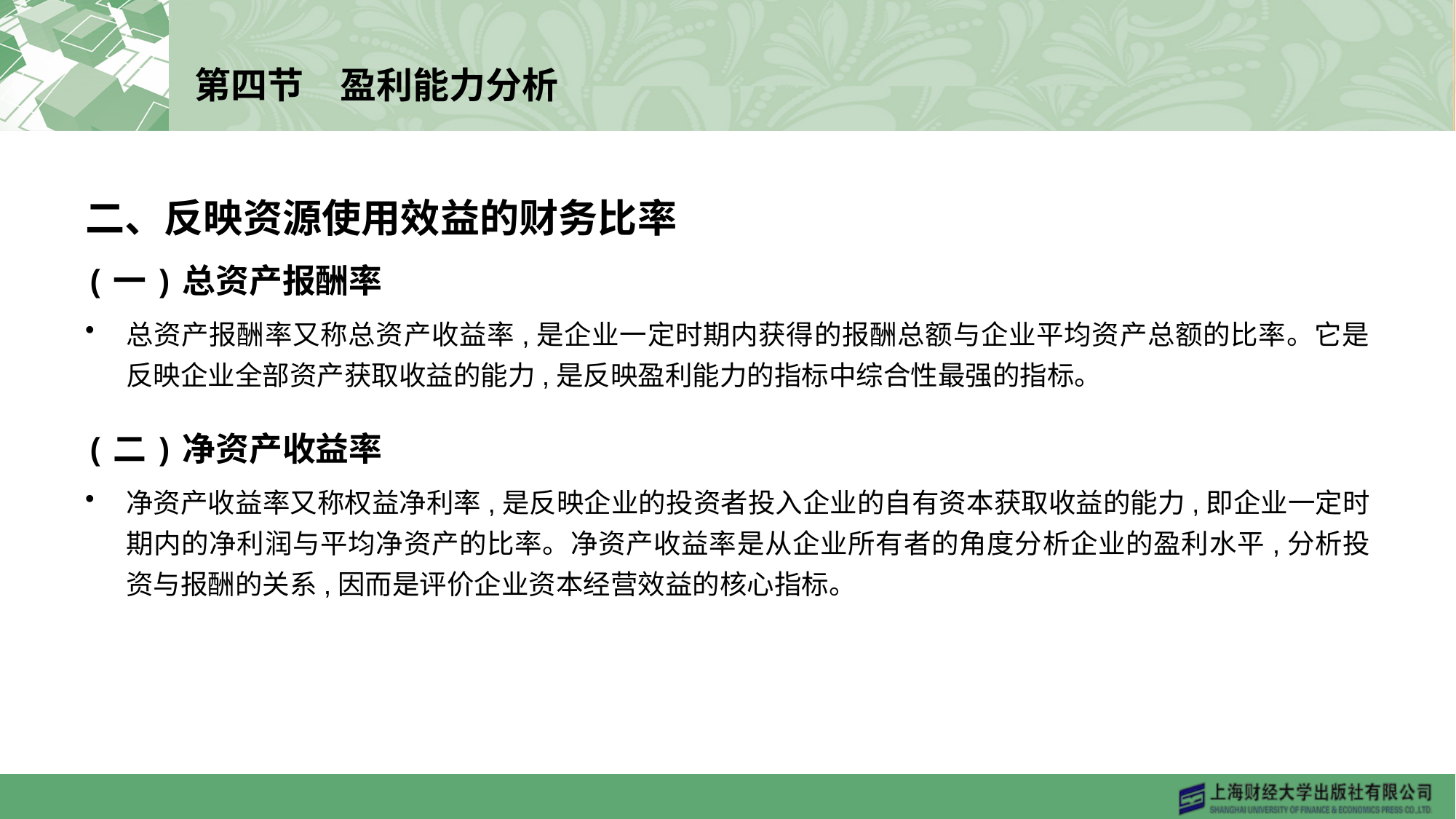

# 第四节　盈利能力分析
二、反映资源使用效益的财务比率
(一)总资产报酬率
总资产报酬率又称总资产收益率,是企业一定时期内获得的报酬总额与企业平均资产总额的比率。它是反映企业全部资产获取收益的能力,是反映盈利能力的指标中综合性最强的指标。
(二)净资产收益率
净资产收益率又称权益净利率,是反映企业的投资者投入企业的自有资本获取收益的能力,即企业一定时期内的净利润与平均净资产的比率。净资产收益率是从企业所有者的角度分析企业的盈利水平,分析投资与报酬的关系,因而是评价企业资本经营效益的核心指标。